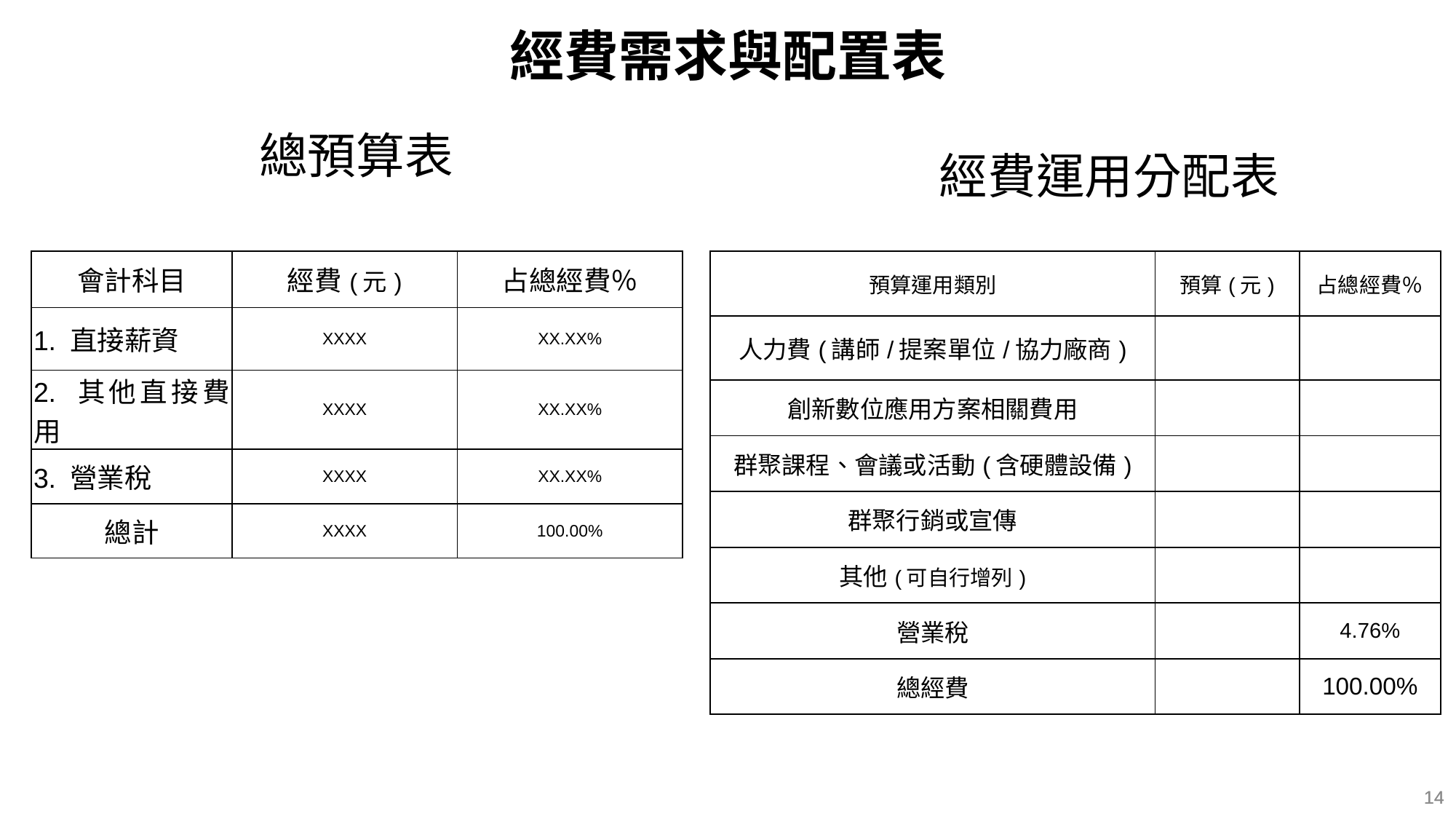

經費需求與配置表
經費運用分配表
總預算表
| 會計科目 | 經費(元) | 占總經費％ |
| --- | --- | --- |
| 1. 直接薪資 | XXXX | XX.XX% |
| 2. 其他直接費用 | XXXX | XX.XX% |
| 3. 營業稅 | XXXX | XX.XX% |
| 總計 | XXXX | 100.00% |
| 預算運用類別 | 預算(元) | 占總經費％ |
| --- | --- | --- |
| 人力費(講師/提案單位/協力廠商) |  |  |
| 創新數位應用方案相關費用 |  |  |
| 群聚課程、會議或活動(含硬體設備) |  |  |
| 群聚行銷或宣傳 |  |  |
| 其他(可自行增列) |  |  |
| 營業稅 |  | 4.76% |
| 總經費 |  | 100.00% |
14